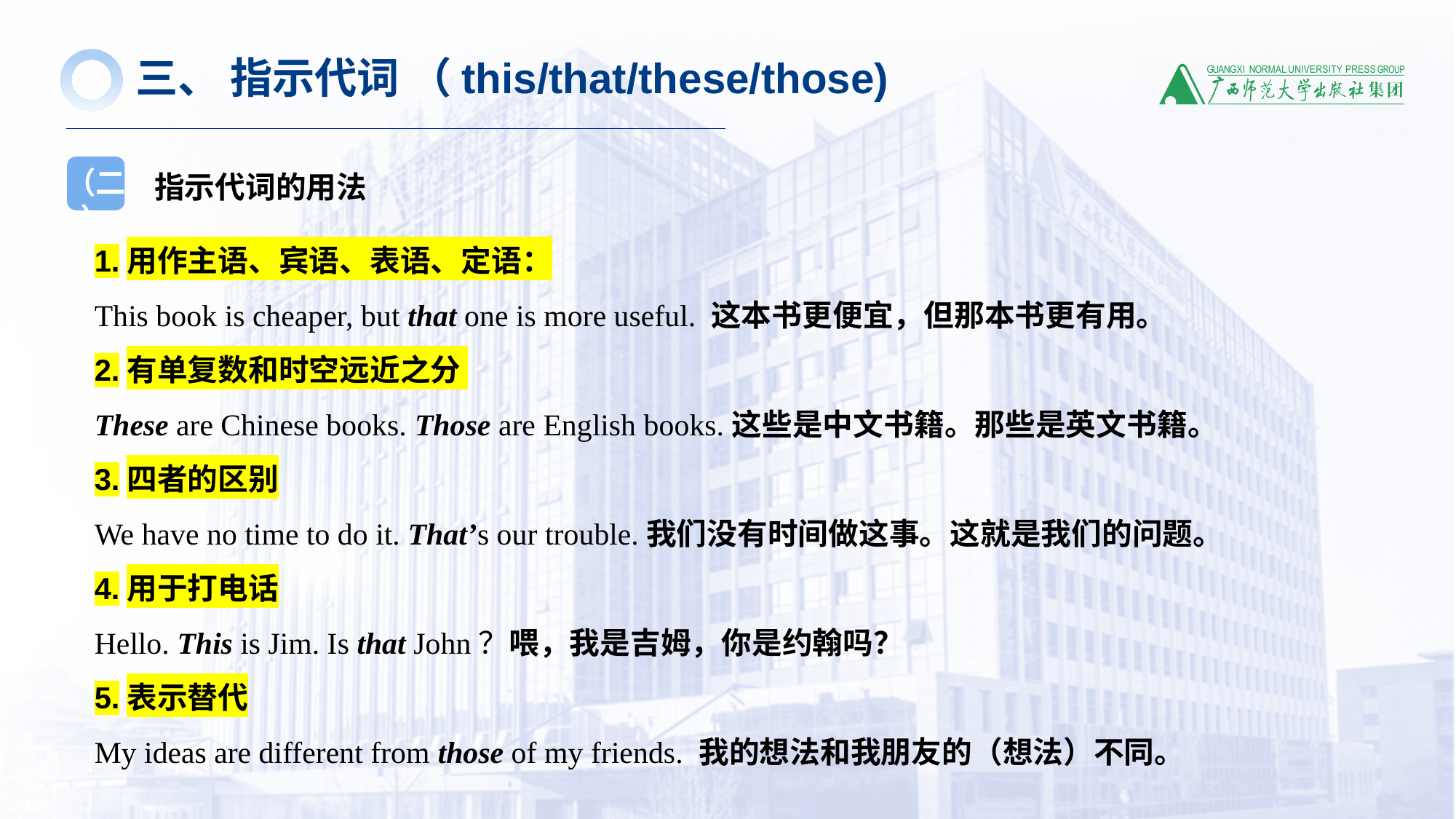

三、 指示代词 （this/that/these/those)

指示代词的用法
（二）

1.用作主语、宾语、表语、定语：
This book is cheaper, but that one is more useful. 这本书更便宜，但那本书更有用。
2.有单复数和时空远近之分
These are Chinese books. Those are English books.这些是中文书籍。那些是英文书籍。
3.四者的区别
We have no time to do it. That’s our trouble.我们没有时间做这事。这就是我们的问题。
4.用于打电话
Hello. This is Jim. Is that John？喂，我是吉姆，你是约翰吗？
5.表示替代
My ideas are different from those of my friends. 我的想法和我朋友的（想法）不同。